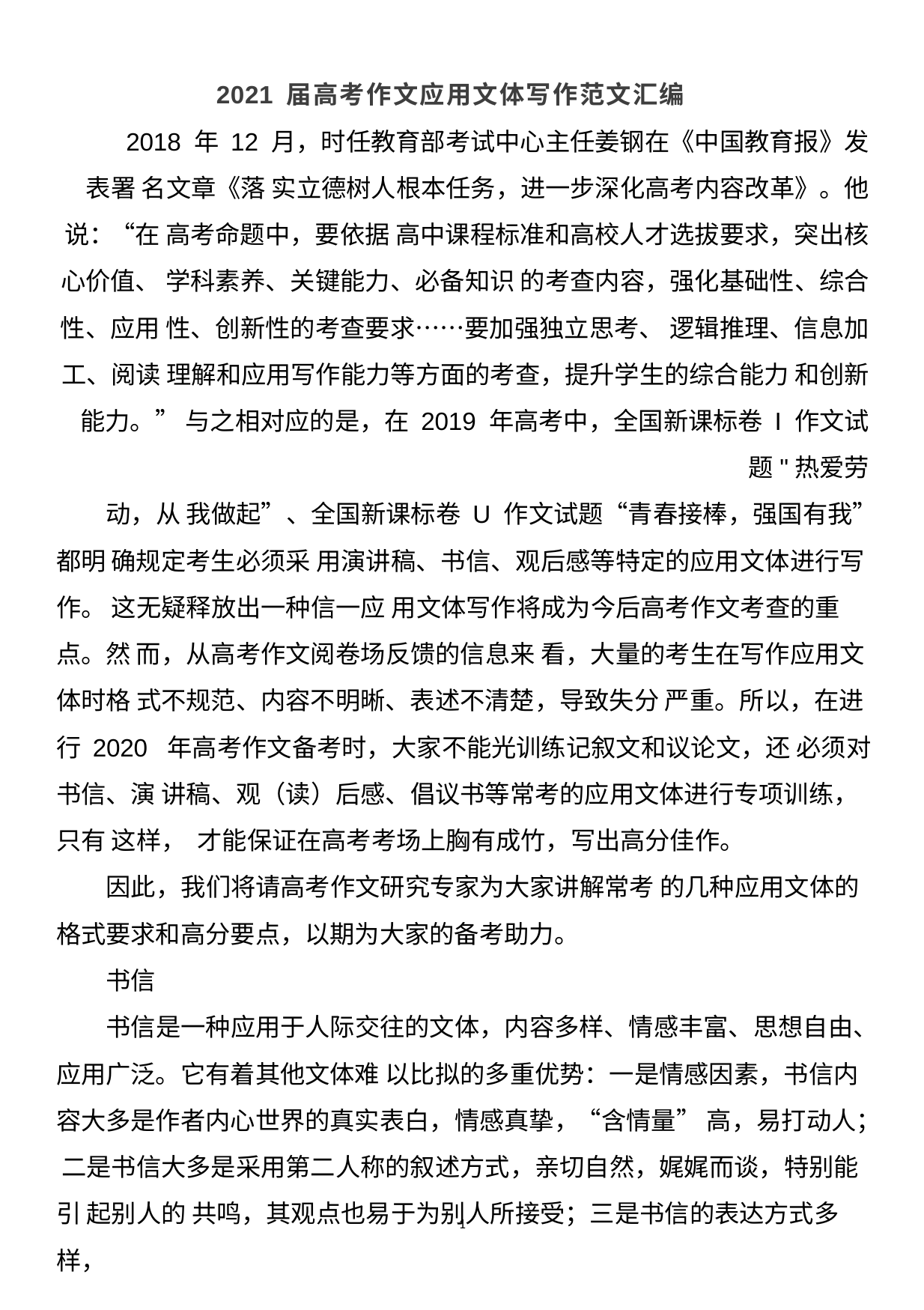

2021 届高考作文应用文体写作范文汇编
2018 年 12 月，时任教育部考试中心主任姜钢在《中国教育报》发表署 名文章《落 实立德树人根本任务，进一步深化高考内容改革》。他说：“在 高考命题中，要依据 高中课程标准和高校人才选拔要求，突出核心价值、 学科素养、关键能力、必备知识 的考查内容，强化基础性、综合性、应用 性、创新性的考查要求……要加强独立思考、 逻辑推理、信息加工、阅读 理解和应用写作能力等方面的考查，提升学生的综合能力 和创新能力。” 与之相对应的是，在 2019 年高考中，全国新课标卷 I 作文试题"热爱劳
动，从 我做起”、全国新课标卷U 作文试题“青春接棒，强国有我”都明 确规定考生必须采 用演讲稿、书信、观后感等特定的应用文体进行写作。 这无疑释放出一种信一应 用文体写作将成为今后高考作文考查的重点。然 而，从高考作文阅卷场反馈的信息来 看，大量的考生在写作应用文体时格 式不规范、内容不明晰、表述不清楚，导致失分 严重。所以，在进行 2020  年高考作文备考时，大家不能光训练记叙文和议论文，还 必须对书信、演 讲稿、观（读）后感、倡议书等常考的应用文体进行专项训练，只有 这样，  才能保证在高考考场上胸有成竹，写出高分佳作。
因此，我们将请高考作文研究专家为大家讲解常考 的几种应用文体的 格式要求和高分要点，以期为大家的备考助力。
书信
书信是一种应用于人际交往的文体，内容多样、情感丰富、思想自由、 应用广泛。它有着其他文体难 以比拟的多重优势：一是情感因素，书信内 容大多是作者内心世界的真实表白，情感真挚，“含情量” 高，易打动人；  二是书信大多是采用第二人称的叙述方式，亲切自然，娓娓而谈，特别能引 起别人的 共鸣，其观点也易于为别人所接受；三是书信的表达方式多样，
1